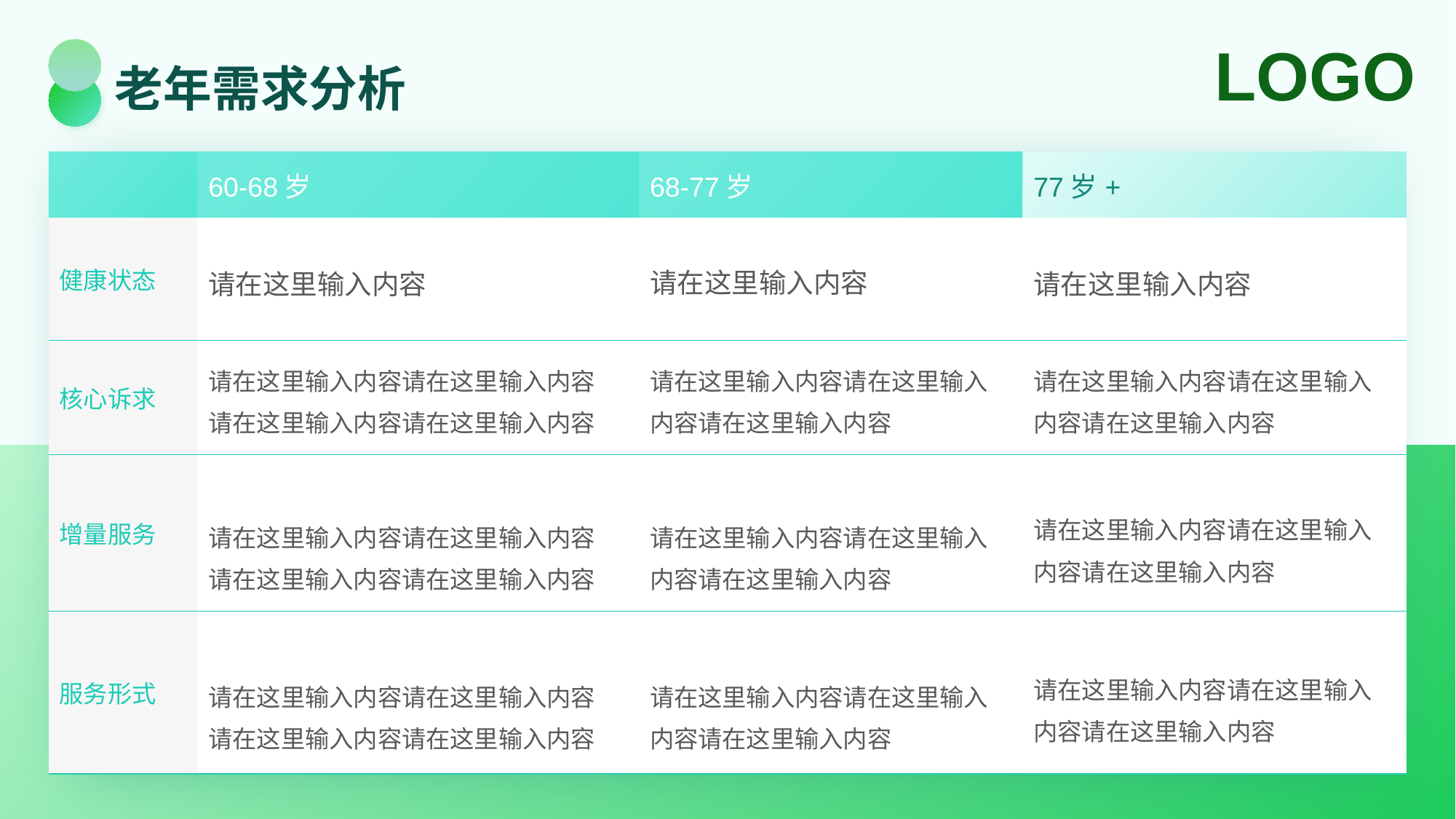

老年需求分析
|  | 60-68岁 | 68-77岁 | 77岁+ |
| --- | --- | --- | --- |
| 健康状态 | 请在这里输入内容 | 请在这里输入内容 | 请在这里输入内容 |
| 核心诉求 | 请在这里输入内容请在这里输入内容请在这里输入内容请在这里输入内容 | 请在这里输入内容请在这里输入内容请在这里输入内容 | 请在这里输入内容请在这里输入内容请在这里输入内容 |
| 增量服务 | 大 请在这里输入内容请在这里输入内容请在这里输入内容请在这里输入内容 | 中 请在这里输入内容请在这里输入内容请在这里输入内容 | 请在这里输入内容请在这里输入内容请在这里输入内容 |
| 服务形式 | 差 请在这里输入内容请在这里输入内容请在这里输入内容请在这里输入内容 | 较差 请在这里输入内容请在这里输入内容请在这里输入内容 | 请在这里输入内容请在这里输入内容请在这里输入内容 |